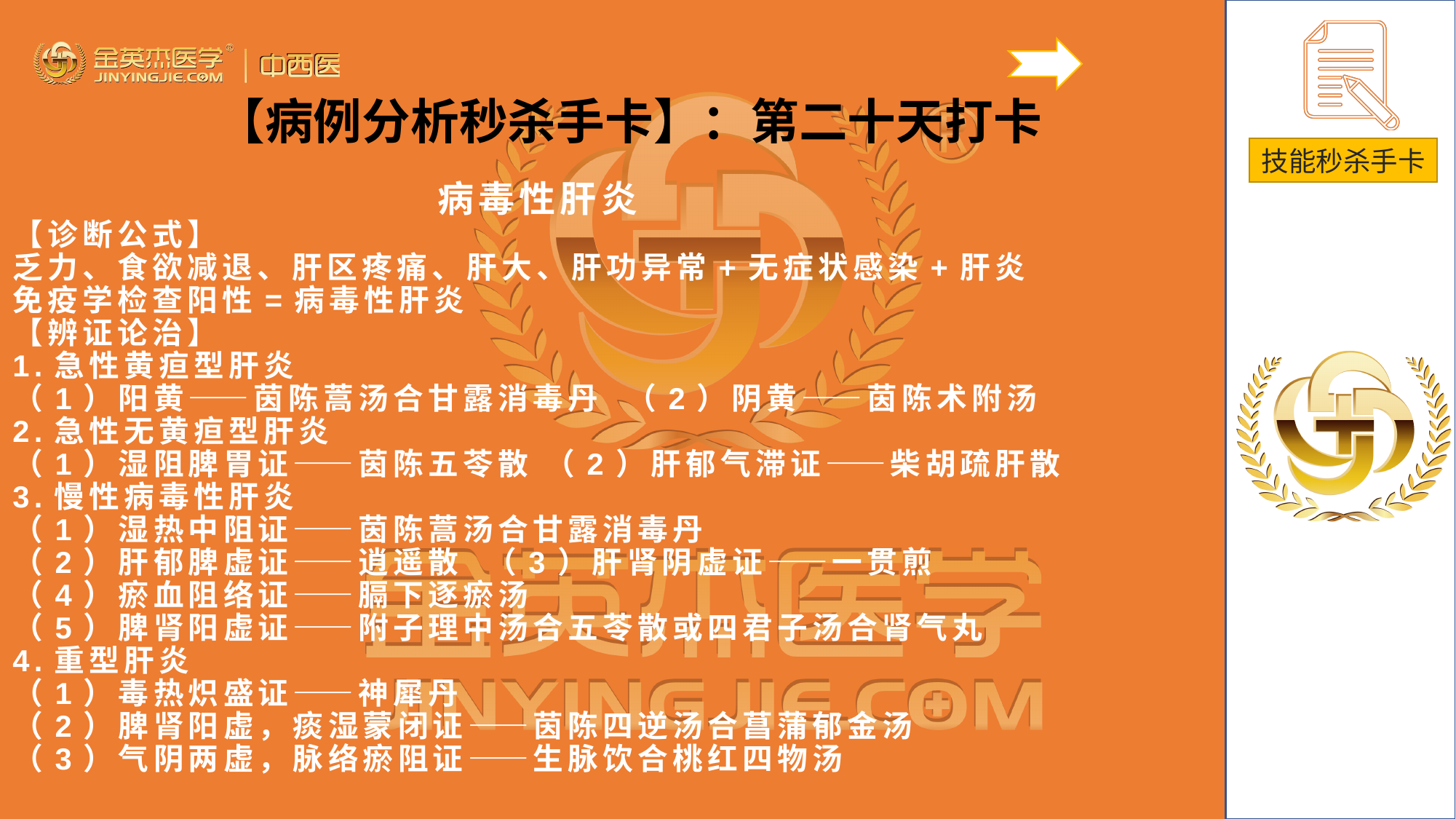

【病例分析秒杀手卡】：第二十天打卡
病毒性肝炎
【诊断公式】
乏力、食欲减退、肝区疼痛、肝大、肝功异常+无症状感染+肝炎免疫学检查阳性=病毒性肝炎
【辨证论治】
1.急性黄疸型肝炎
（1）阳黄——茵陈蒿汤合甘露消毒丹  （2）阴黄——茵陈术附汤
2.急性无黄疸型肝炎
（1）湿阻脾胃证——茵陈五苓散 （2）肝郁气滞证——柴胡疏肝散
3.慢性病毒性肝炎
（1）湿热中阻证——茵陈蒿汤合甘露消毒丹
（2）肝郁脾虚证——逍遥散  （3）肝肾阴虚证——一贯煎
（4）瘀血阻络证——膈下逐瘀汤
（5）脾肾阳虚证——附子理中汤合五苓散或四君子汤合肾气丸
4.重型肝炎
（1）毒热炽盛证——神犀丹
（2）脾肾阳虚，痰湿蒙闭证——茵陈四逆汤合菖蒲郁金汤
（3）气阴两虚，脉络瘀阻证——生脉饮合桃红四物汤